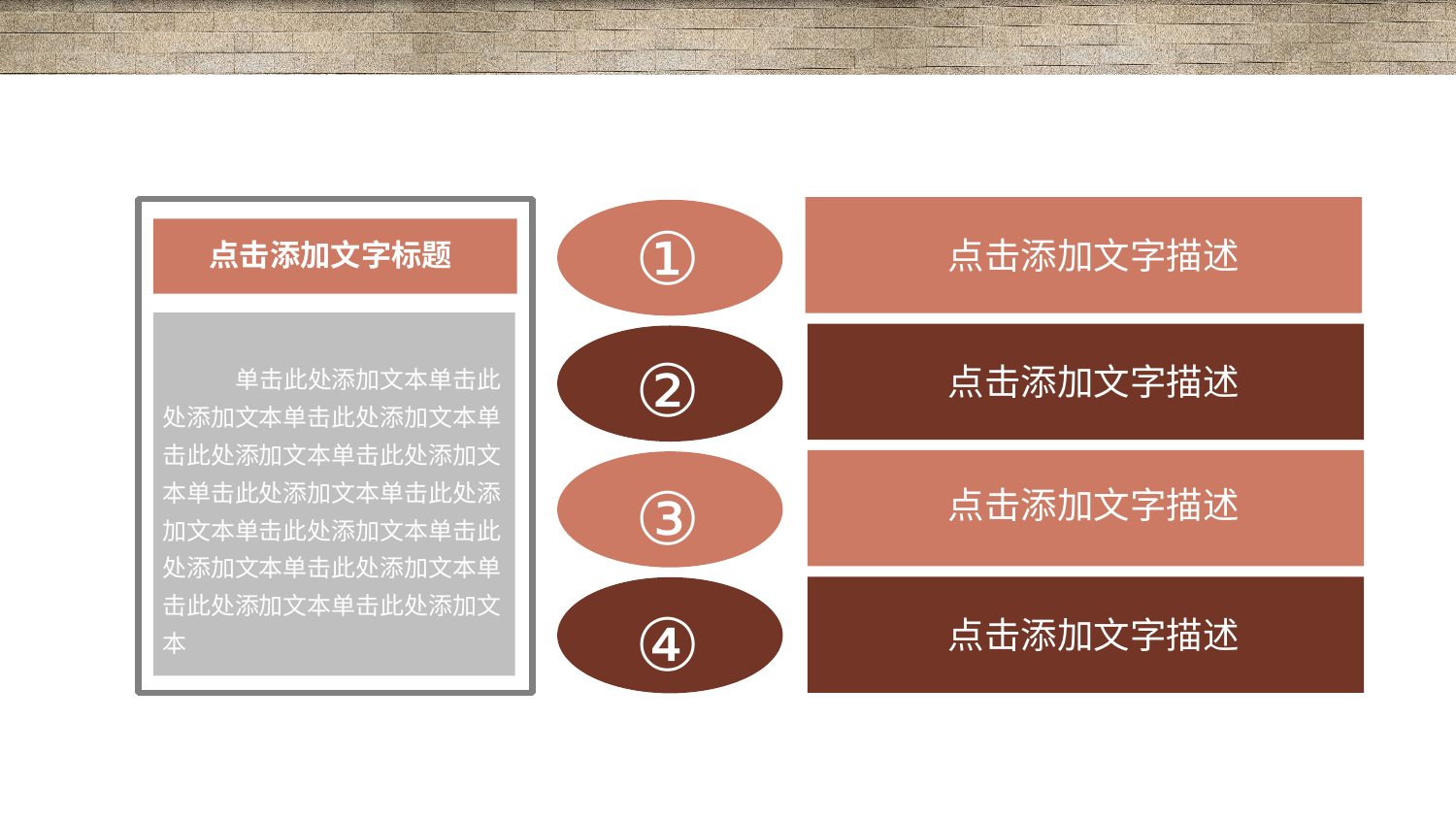

#

点击添加文字描述

      点击添加文字标题

单击此处添加文本单击此处添加文本单击此处添加文本单击此处添加文本单击此处添加文本单击此处添加文本单击此处添加文本单击此处添加文本单击此处添加文本单击此处添加文本单击此处添加文本单击此处添加文本

 ①

点击添加文字描述

 ②

点击添加文字描述

 ③

点击添加文字描述

 ④